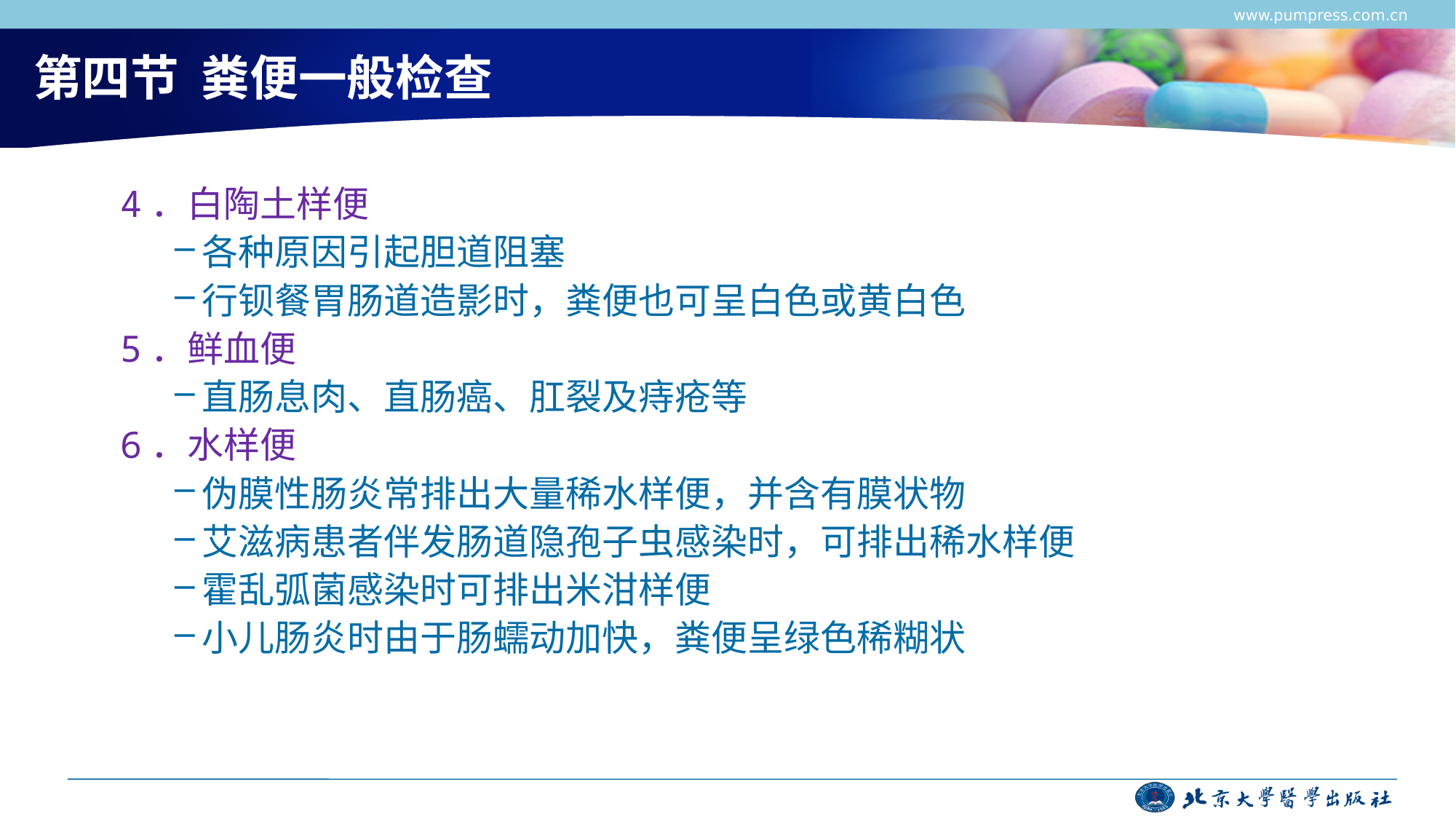

www.pumpress.com.cn
# 第四节  粪便一般检查
4．白陶土样便
各种原因引起胆道阻塞
行钡餐胃肠道造影时，粪便也可呈白色或黄白色
5．鲜血便
直肠息肉、直肠癌、肛裂及痔疮等
6．水样便
伪膜性肠炎常排出大量稀水样便，并含有膜状物
艾滋病患者伴发肠道隐孢子虫感染时，可排出稀水样便
霍乱弧菌感染时可排出米泔样便
小儿肠炎时由于肠蠕动加快，粪便呈绿色稀糊状